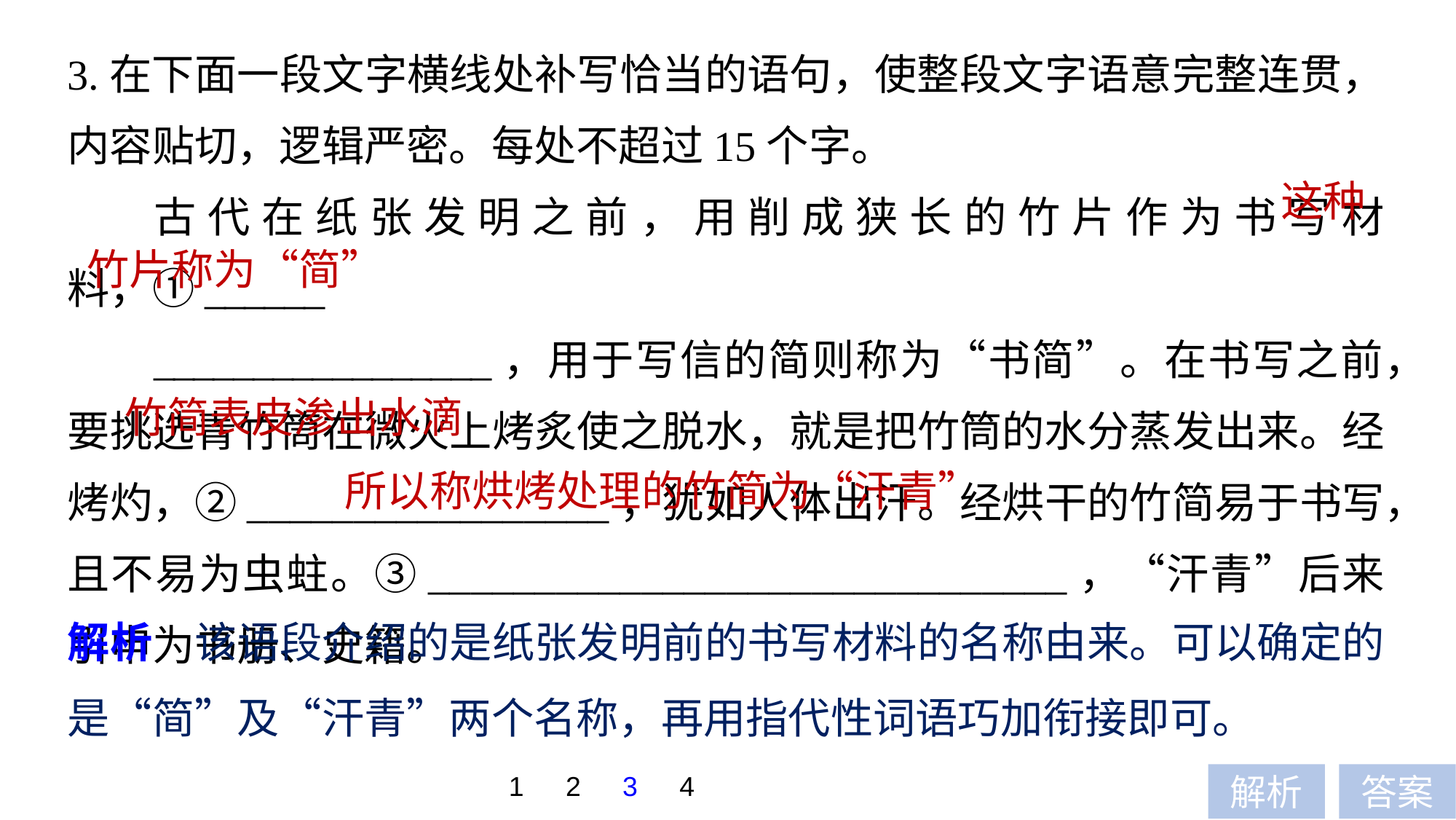

3.在下面一段文字横线处补写恰当的语句，使整段文字语意完整连贯，内容贴切，逻辑严密。每处不超过15个字。
古代在纸张发明之前，用削成狭长的竹片作为书写材料，①______
_________________，用于写信的简则称为“书简”。在书写之前，要挑选青竹筒在微火上烤炙使之脱水，就是把竹筒的水分蒸发出来。经烤灼，②_________________，犹如人体出汗。经烘干的竹简易于书写，且不易为虫蛀。③______________________________，“汗青”后来引申为书册、史籍。
这种
竹片称为“简”
竹简表皮渗出水滴
所以称烘烤处理的竹简为“汗青”
解析　该语段介绍的是纸张发明前的书写材料的名称由来。可以确定的是“简”及“汗青”两个名称，再用指代性词语巧加衔接即可。
1
2
3
4
解析
答案